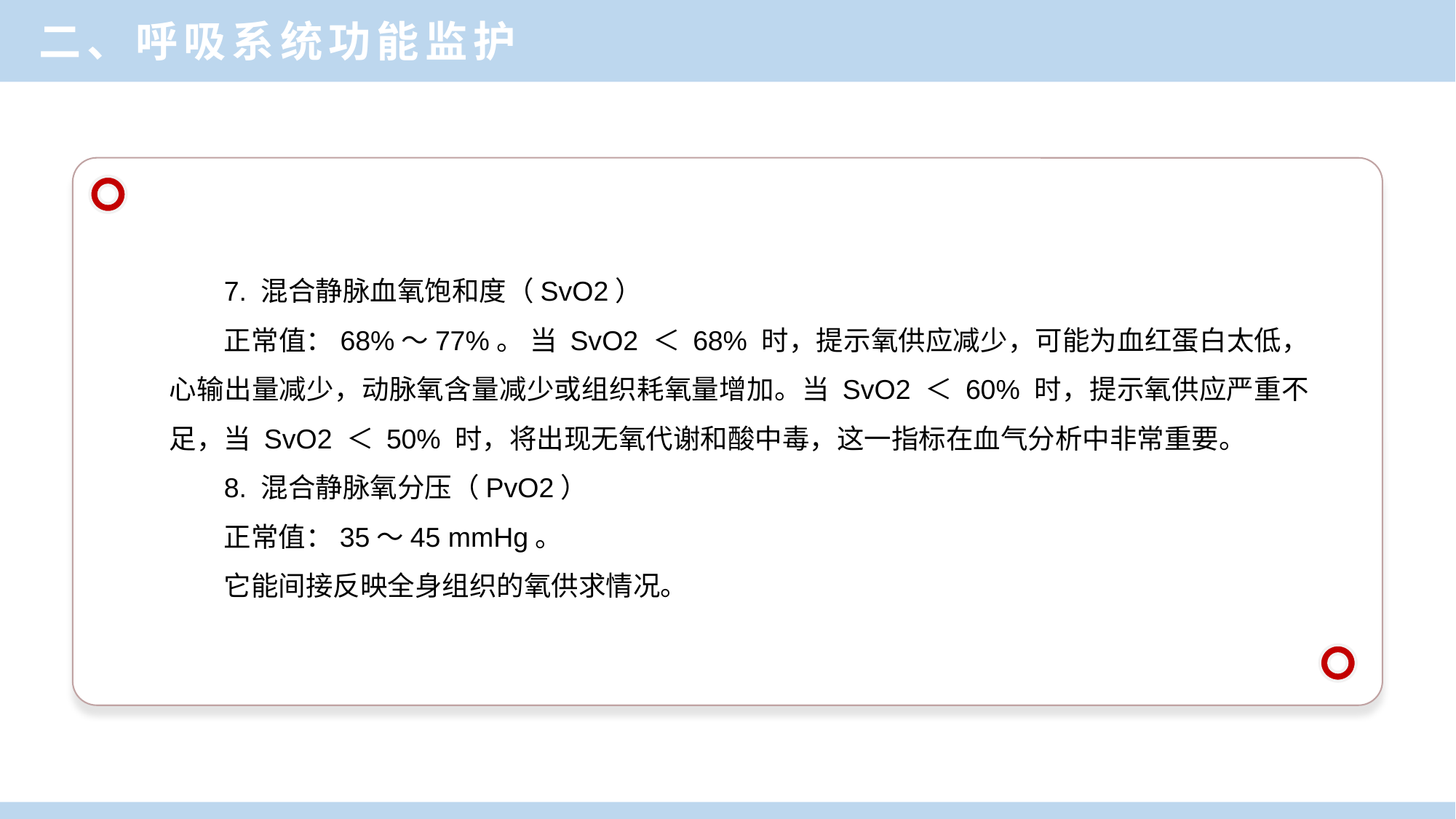

二、呼吸系统功能监护

7. 混合静脉血氧饱和度（SvO2）
正常值：68%～77%。 当 SvO2 ＜ 68% 时，提示氧供应减少，可能为血红蛋白太低，心输出量减少，动脉氧含量减少或组织耗氧量增加。当 SvO2 ＜ 60% 时，提示氧供应严重不足，当 SvO2 ＜ 50% 时，将出现无氧代谢和酸中毒，这一指标在血气分析中非常重要。
8. 混合静脉氧分压（PvO2）
正常值：35～45 mmHg。
它能间接反映全身组织的氧供求情况。